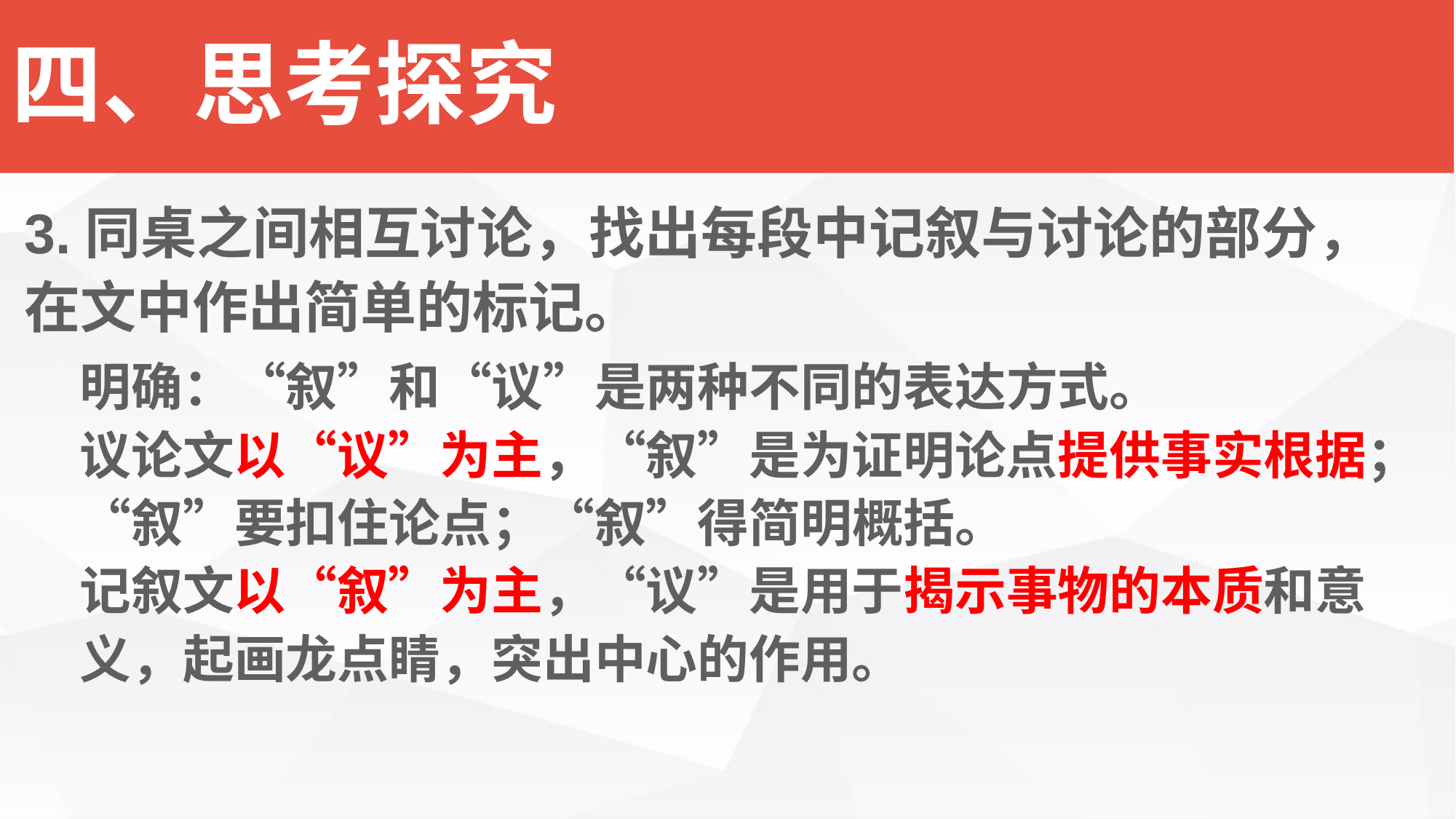

四、思考探究
3.同桌之间相互讨论，找出每段中记叙与讨论的部分，在文中作出简单的标记。
明确：“叙”和“议”是两种不同的表达方式。
议论文以“议”为主，“叙”是为证明论点提供事实根据；“叙”要扣住论点；“叙”得简明概括。
记叙文以“叙”为主，“议”是用于揭示事物的本质和意义，起画龙点睛，突出中心的作用。